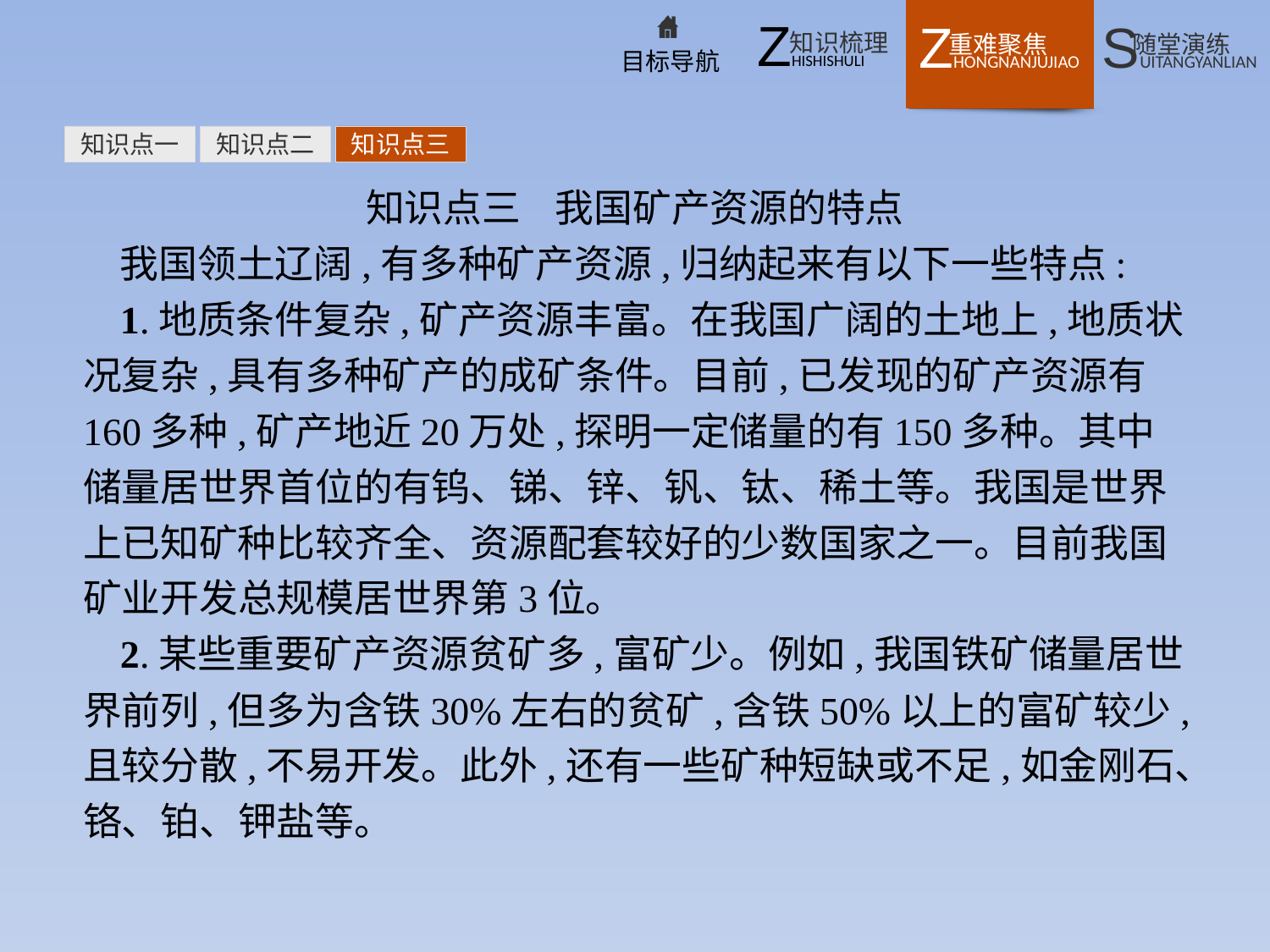

知识点一
知识点二
知识点三
知识点三    我国矿产资源的特点
我国领土辽阔,有多种矿产资源,归纳起来有以下一些特点:
1.地质条件复杂,矿产资源丰富。在我国广阔的土地上,地质状况复杂,具有多种矿产的成矿条件。目前,已发现的矿产资源有160多种,矿产地近20万处,探明一定储量的有150多种。其中储量居世界首位的有钨、锑、锌、钒、钛、稀土等。我国是世界上已知矿种比较齐全、资源配套较好的少数国家之一。目前我国矿业开发总规模居世界第3位。
2.某些重要矿产资源贫矿多,富矿少。例如,我国铁矿储量居世界前列,但多为含铁30%左右的贫矿,含铁50%以上的富矿较少,且较分散,不易开发。此外,还有一些矿种短缺或不足,如金刚石、铬、铂、钾盐等。